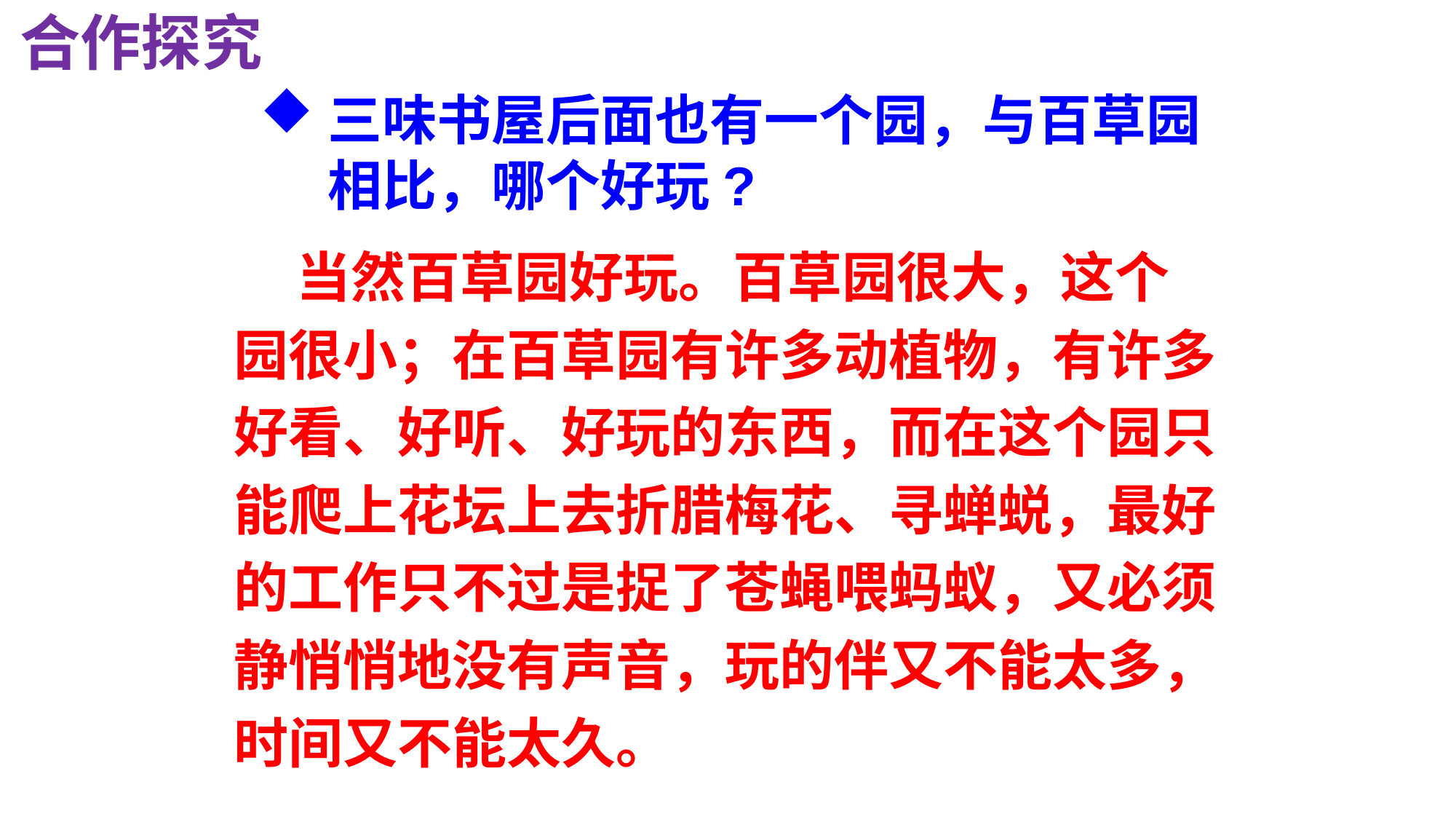

合作探究
三味书屋后面也有一个园，与百草园相比，哪个好玩?
    当然百草园好玩。百草园很大，这个园很小；在百草园有许多动植物，有许多好看、好听、好玩的东西，而在这个园只能爬上花坛上去折腊梅花、寻蝉蜕，最好的工作只不过是捉了苍蝇喂蚂蚁，又必须静悄悄地没有声音，玩的伴又不能太多，时间又不能太久。